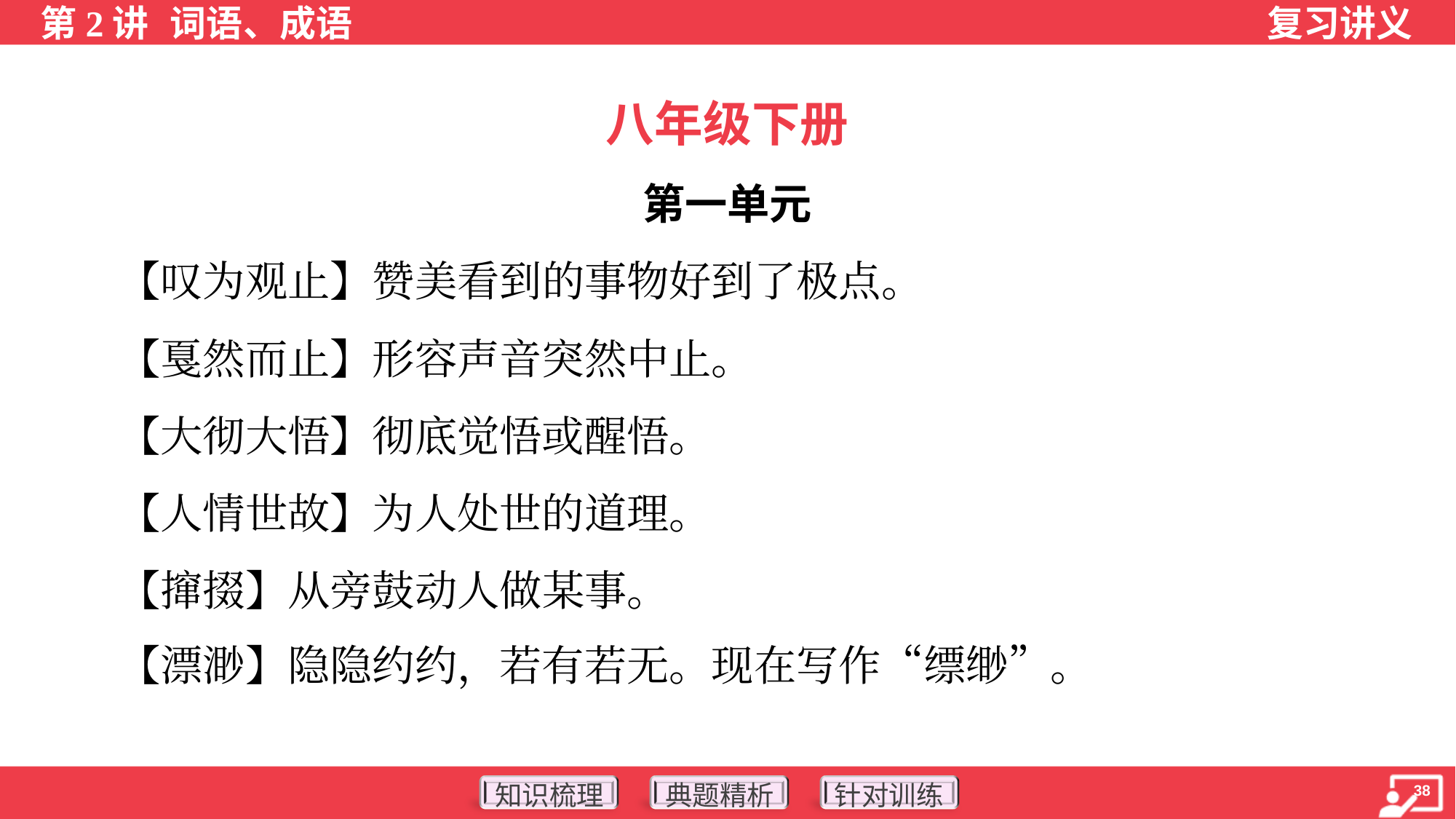

八年级下册
第一单元
    【叹为观止】赞美看到的事物好到了极点。
    【戛然而止】形容声音突然中止。
    【大彻大悟】彻底觉悟或醒悟。
    【人情世故】为人处世的道理。
    【撺掇】从旁鼓动人做某事。
    【漂渺】隐隐约约，若有若无。现在写作“缥缈”。